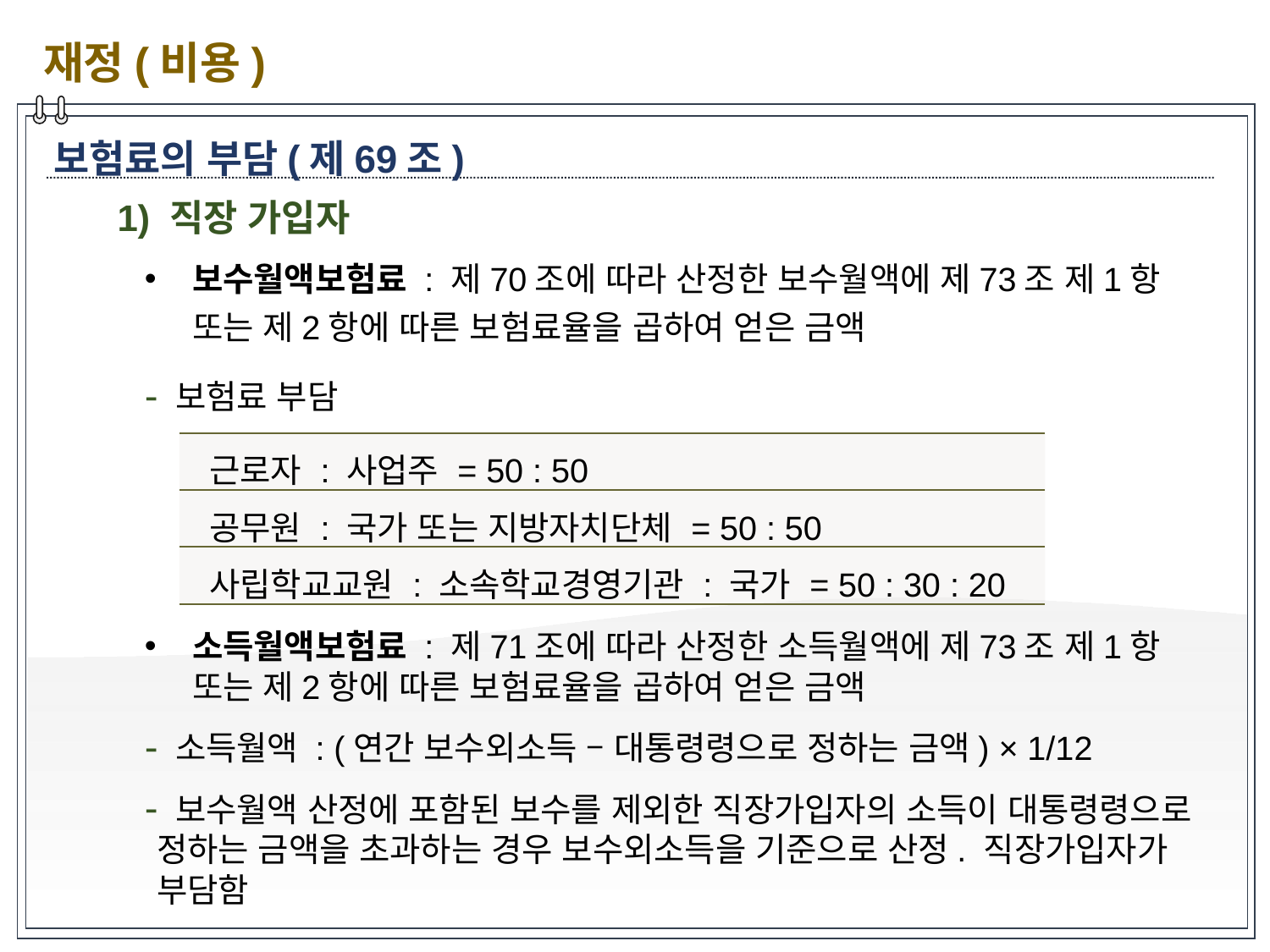

재정(비용)

보험료의 부담(제69조)

1) 직장 가입자
보수월액보험료 : 제70조에 따라 산정한 보수월액에 제73조 제1항 또는 제2항에 따른 보험료율을 곱하여 얻은 금액
 보험료 부담
| 근로자 : 사업주 = 50 : 50 |
| --- |
| 공무원 : 국가 또는 지방자치단체 = 50 : 50 |
| 사립학교교원 : 소속학교경영기관 : 국가 = 50 : 30 : 20 |
소득월액보험료 : 제71조에 따라 산정한 소득월액에 제73조 제1항 또는 제2항에 따른 보험료율을 곱하여 얻은 금액
 소득월액 : (연간 보수외소득 – 대통령령으로 정하는 금액) × 1/12
 보수월액 산정에 포함된 보수를 제외한 직장가입자의 소득이 대통령령으로 정하는 금액을 초과하는 경우 보수외소득을 기준으로 산정. 직장가입자가 부담함